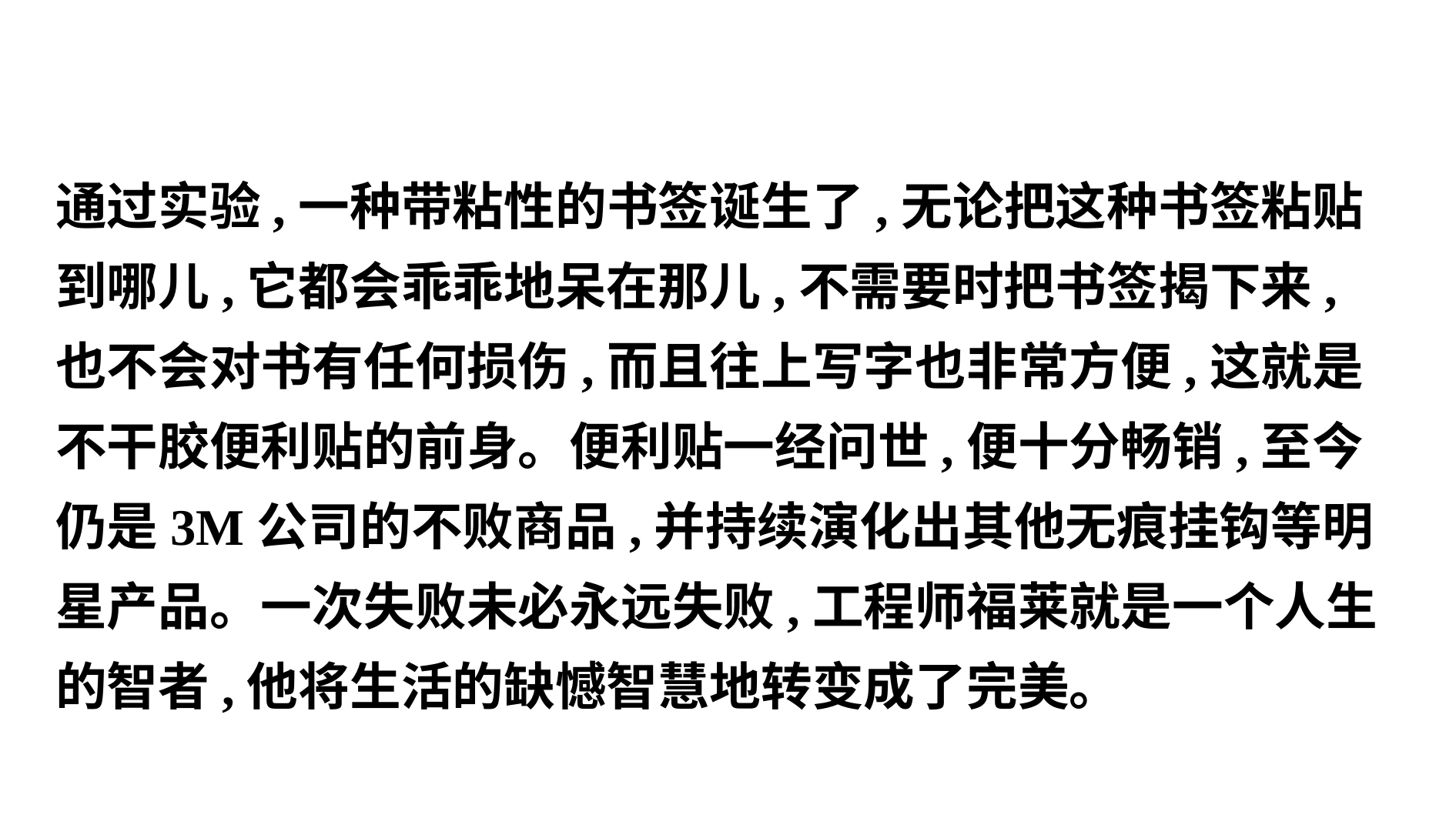

通过实验,一种带粘性的书签诞生了,无论把这种书签粘贴到哪儿,它都会乖乖地呆在那儿,不需要时把书签揭下来,也不会对书有任何损伤,而且往上写字也非常方便,这就是不干胶便利贴的前身。便利贴一经问世,便十分畅销,至今仍是3M公司的不败商品,并持续演化出其他无痕挂钩等明星产品。一次失败未必永远失败,工程师福莱就是一个人生的智者,他将生活的缺憾智慧地转变成了完美。